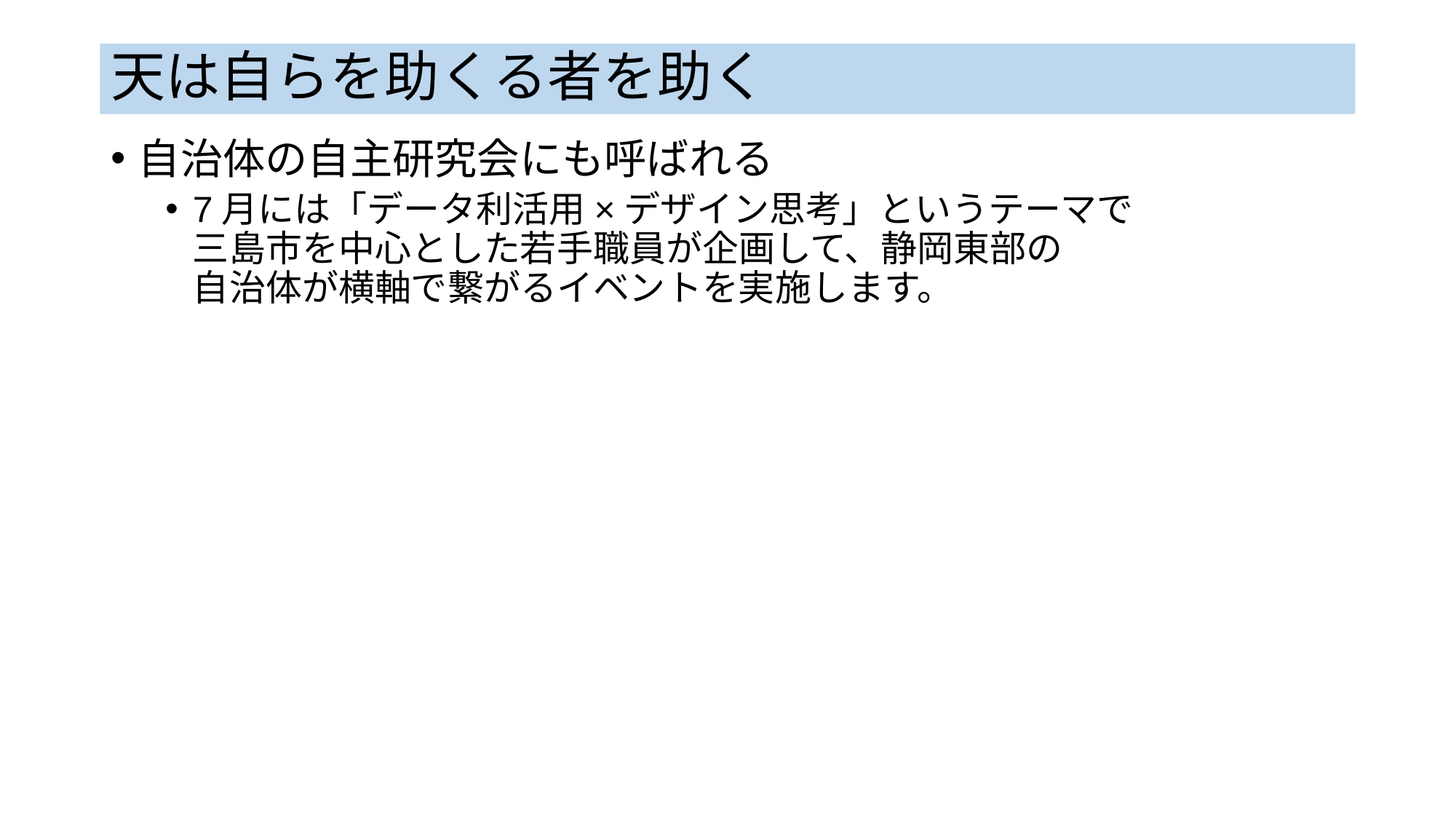

# 天は自らを助くる者を助く
自治体の自主研究会にも呼ばれる
7月には「データ利活用×デザイン思考」というテーマで
三島市を中心とした若手職員が企画して、静岡東部の
自治体が横軸で繋がるイベントを実施します。